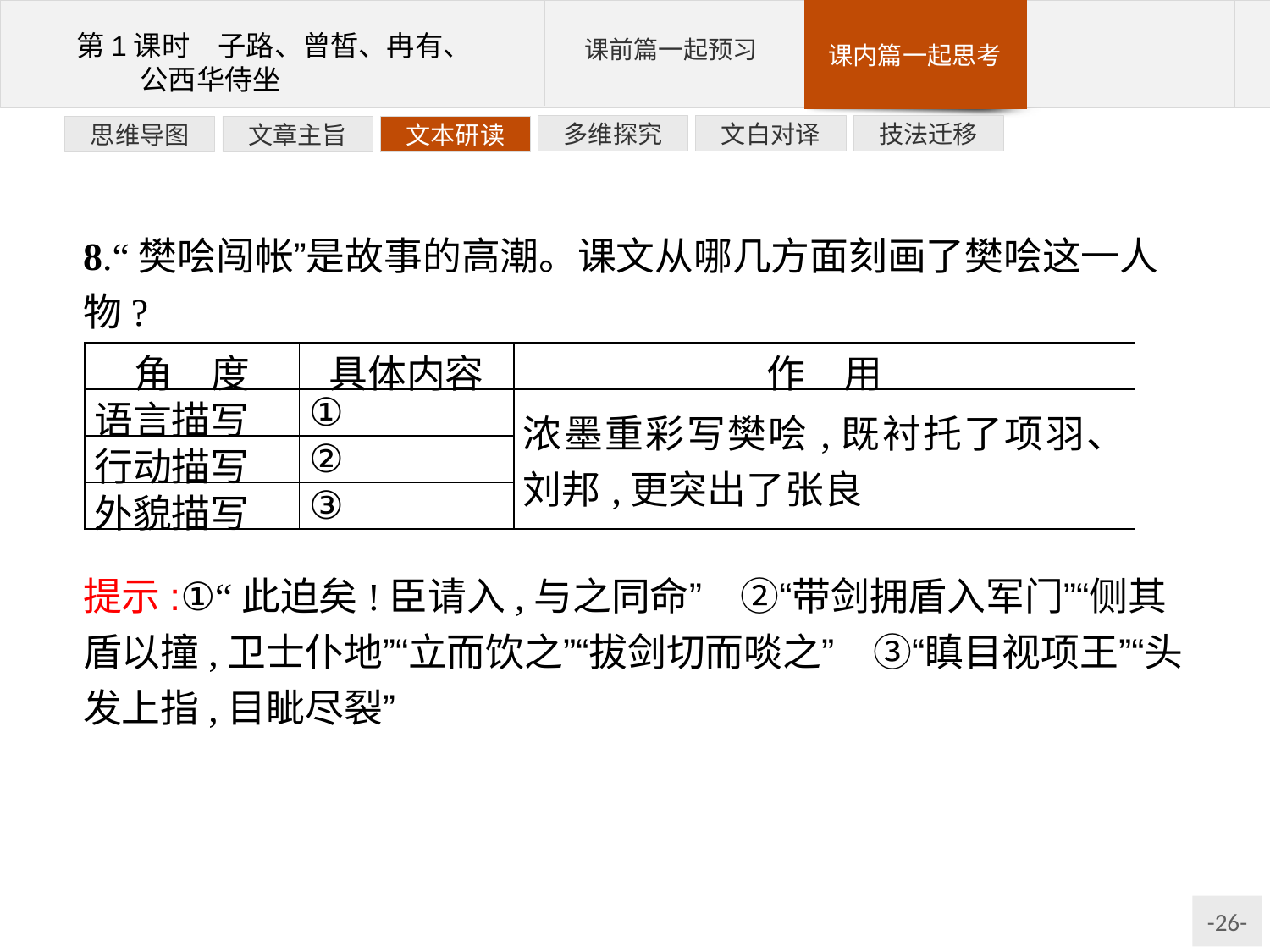

技法迁移
文白对译
多维探究
文本研读
文章主旨
思维导图
8.“樊哙闯帐”是故事的高潮。课文从哪几方面刻画了樊哙这一人物?
| 角　度 | 具体内容 | 作　用 |
| --- | --- | --- |
| 语言描写 | ① | 浓墨重彩写樊哙,既衬托了项羽、刘邦,更突出了张良 |
| 行动描写 | ② |  |
| 外貌描写 | ③ |  |
提示:①“此迫矣!臣请入,与之同命”　②“带剑拥盾入军门”“侧其盾以撞,卫士仆地”“立而饮之”“拔剑切而啖之”　③“瞋目视项王”“头发上指,目眦尽裂”